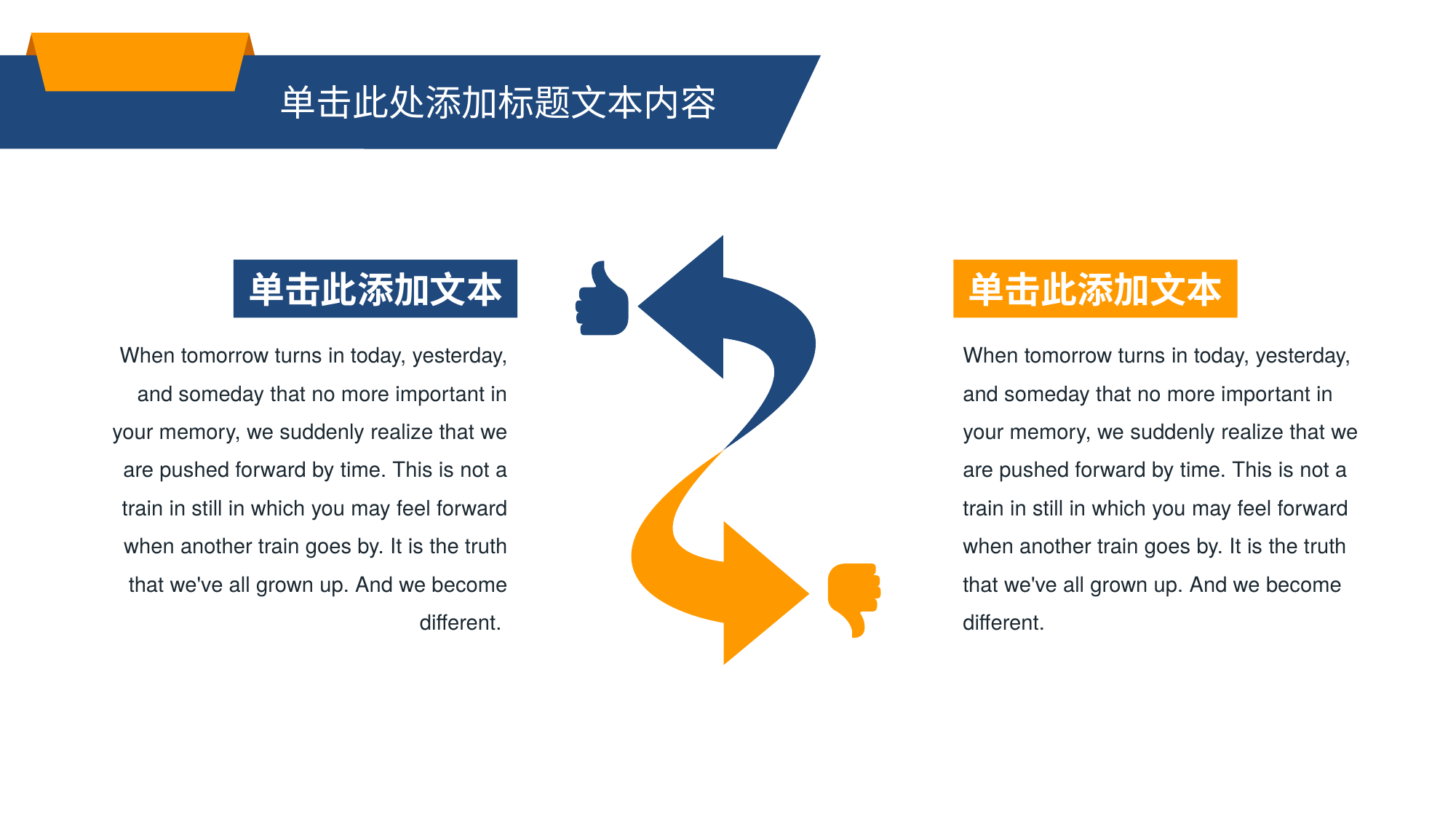

单击此处添加标题文本内容

单击此添加文本

单击此添加文本
When tomorrow turns in today, yesterday, and someday that no more important in your memory, we suddenly realize that we are pushed forward by time. This is not a train in still in which you may feel forward when another train goes by. It is the truth that we've all grown up. And we become different.
When tomorrow turns in today, yesterday, and someday that no more important in your memory, we suddenly realize that we are pushed forward by time. This is not a train in still in which you may feel forward when another train goes by. It is the truth that we've all grown up. And we become different.